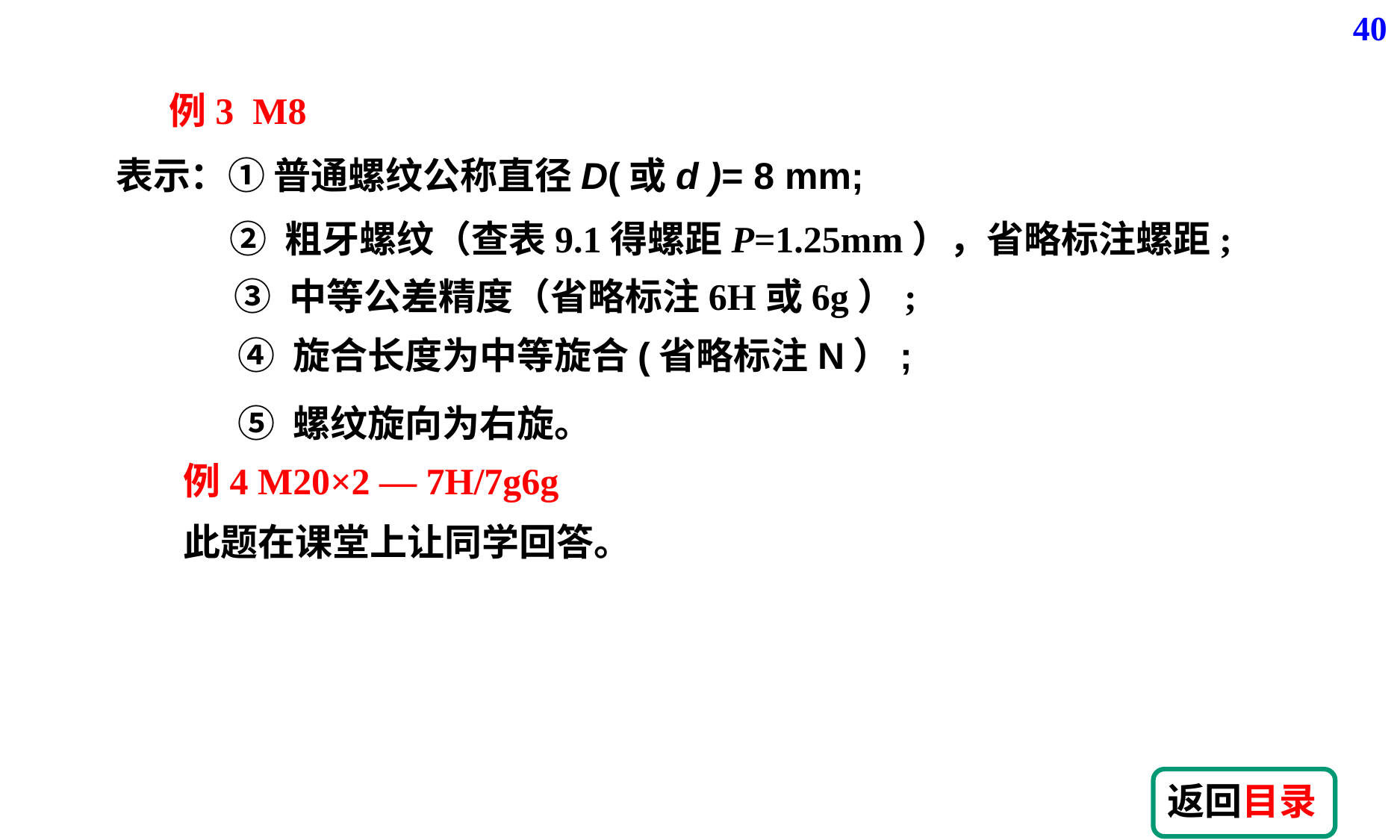

40
例3  M8
表示：① 普通螺纹公称直径D(或d )= 8 mm;
② 粗牙螺纹（查表9.1得螺距P=1.25mm），省略标注螺距;
③ 中等公差精度（省略标注6H或6g）;
④ 旋合长度为中等旋合(省略标注N）;
⑤ 螺纹旋向为右旋。
例4 M20×2 — 7H/7g6g
此题在课堂上让同学回答。
返回目录